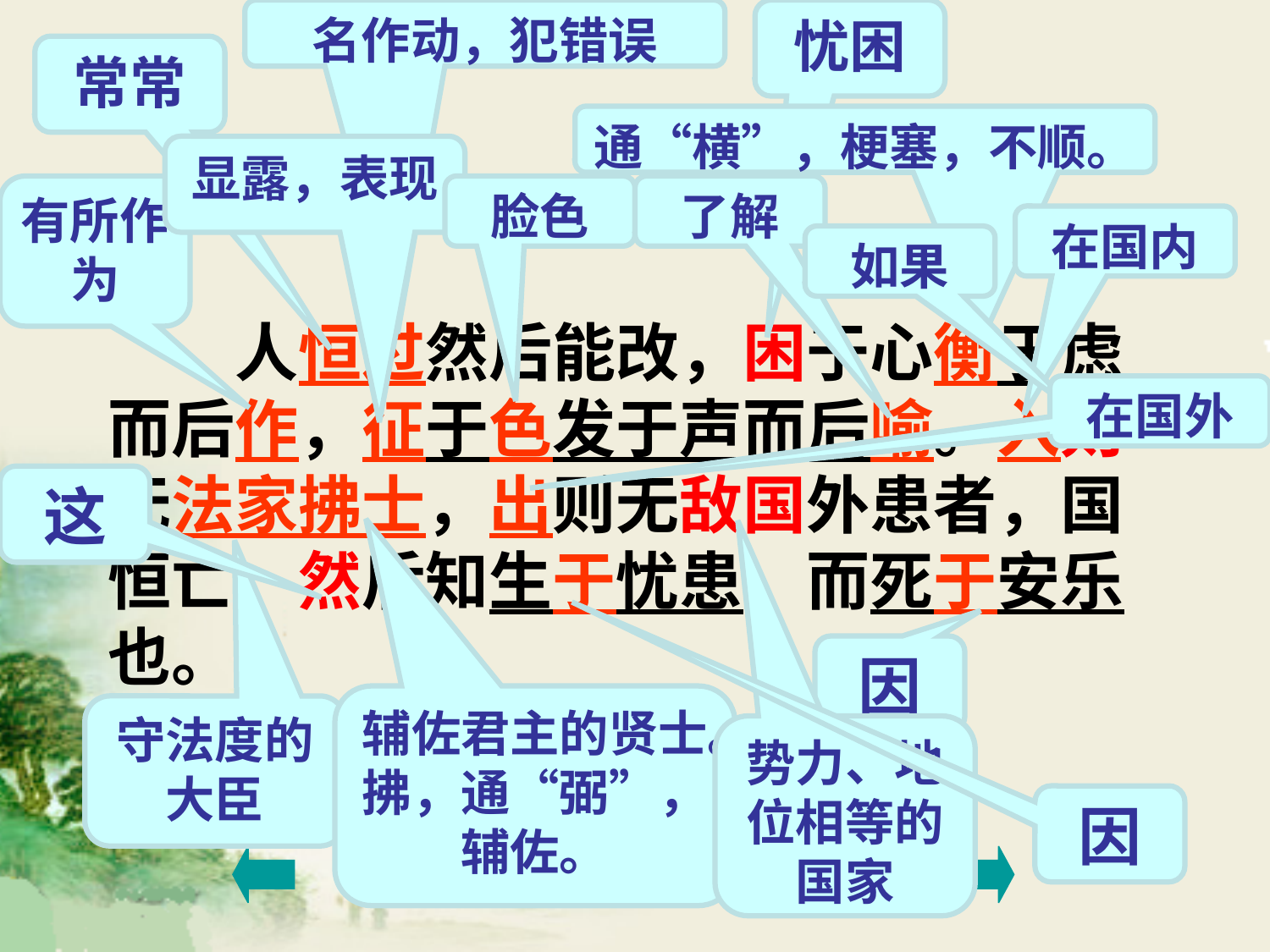

名作动，犯错误
忧困
常常
通“横”，梗塞，不顺。
显露，表现
有所作为
脸色
了解
在国内
如果
　　人恒过然后能改，困于心衡于虑而后作，征于色发于声而后喻。入则无法家拂士，出则无敌国外患者，国恒亡。然后知生于忧患，而死于安乐也。
在国外
这
因
辅佐君主的贤士。拂，通“弼”，辅佐。
守法度的大臣
势力、地位相等的国家
因